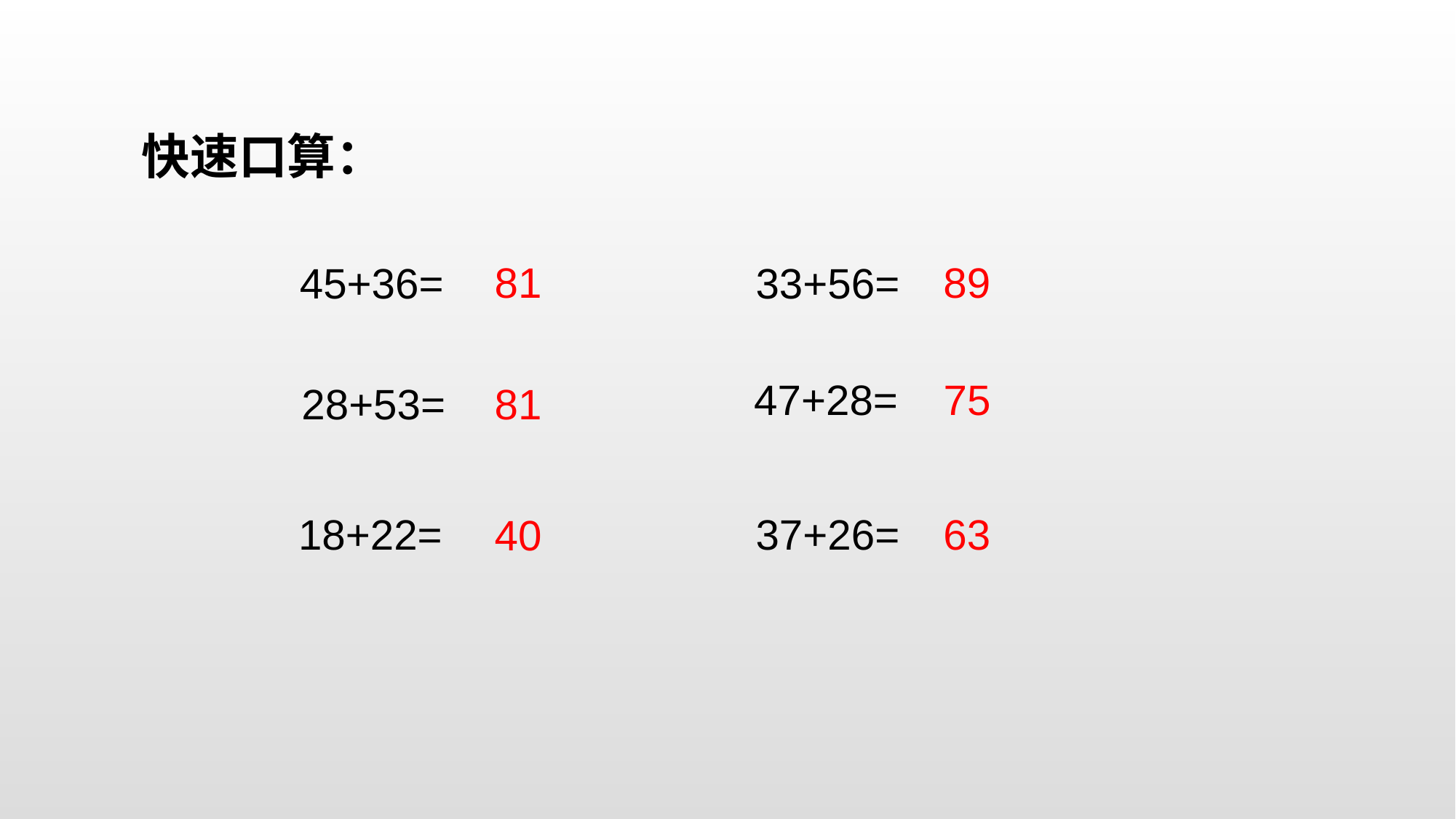

快速口算：
81
89
45+36=
33+56=
75
47+28=
28+53=
81
63
18+22=
37+26=
40